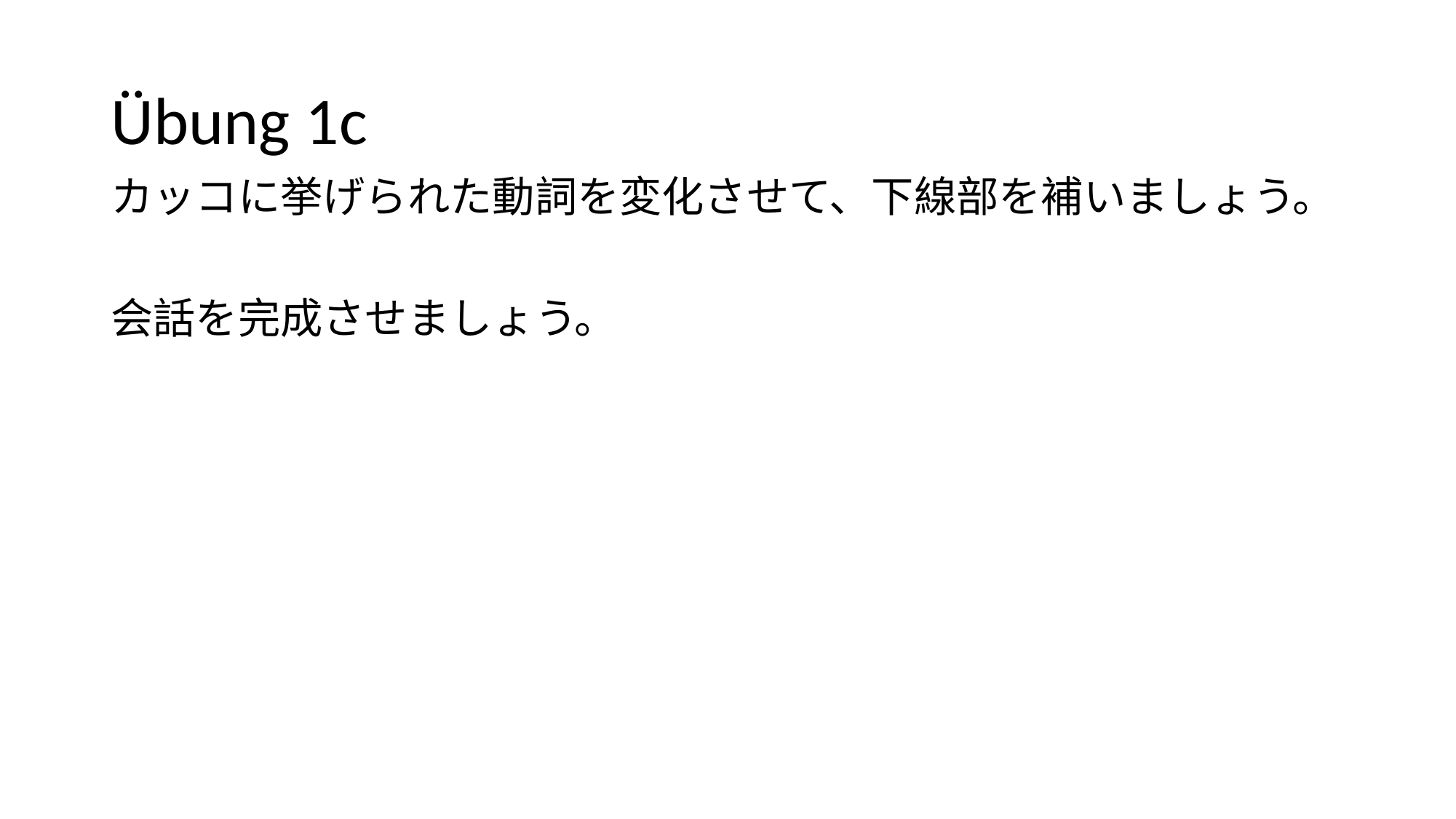

# Übung 1c
カッコに挙げられた動詞を変化させて、下線部を補いましょう。

会話を完成させましょう。